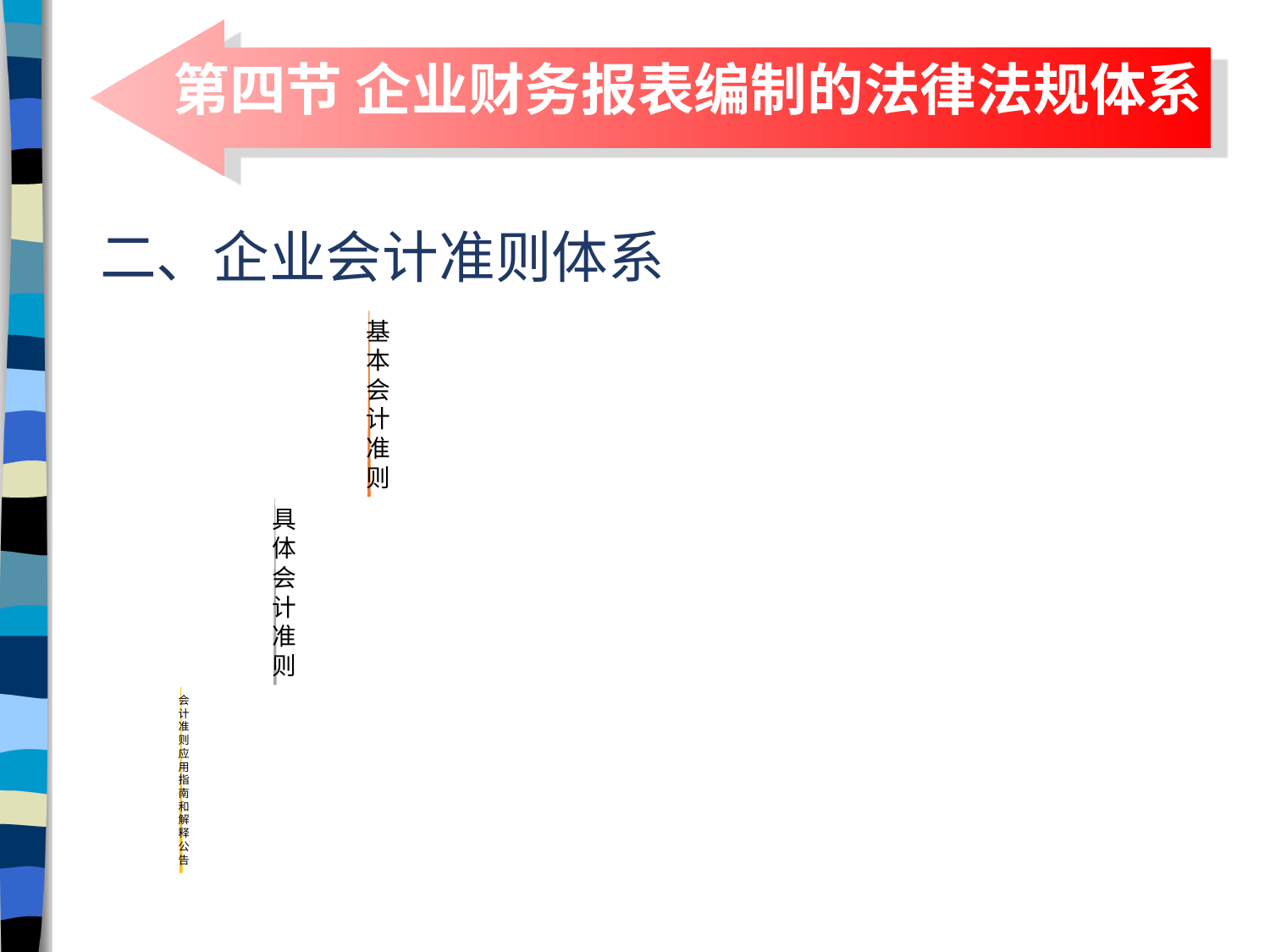

# 第四节 企业财务报表编制的法律法规体系
二、企业会计准则体系

基本会计准则
具体会计准则
会计准则应用指南和解释公告